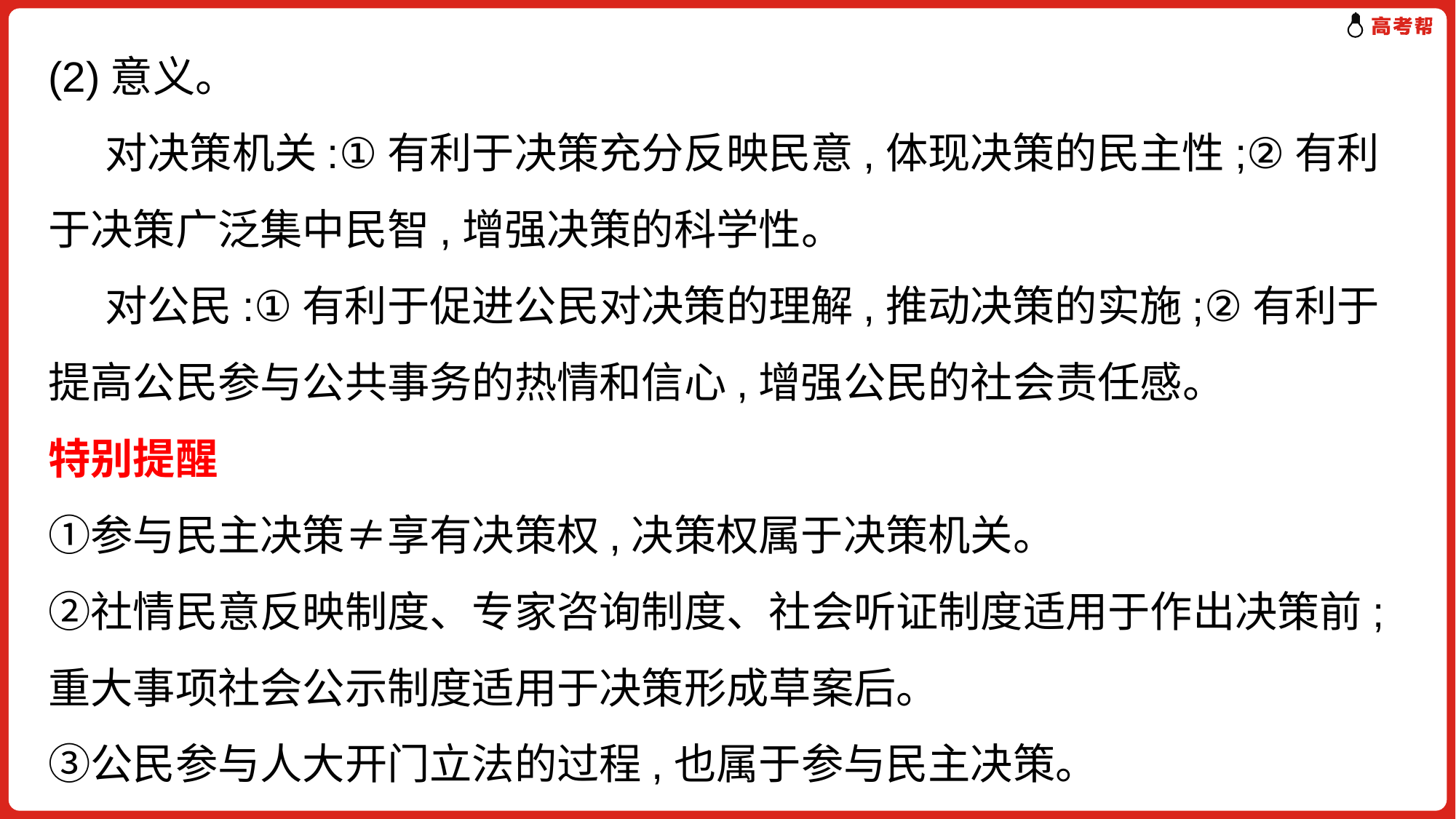

# (2)意义。 对决策机关:①有利于决策充分反映民意,体现决策的民主性;②有利于决策广泛集中民智,增强决策的科学性。 对公民:①有利于促进公民对决策的理解,推动决策的实施;②有利于提高公民参与公共事务的热情和信心,增强公民的社会责任感。 特别提醒 ①参与民主决策≠享有决策权,决策权属于决策机关。 ②社情民意反映制度、专家咨询制度、社会听证制度适用于作出决策前;重大事项社会公示制度适用于决策形成草案后。 ③公民参与人大开门立法的过程,也属于参与民主决策。